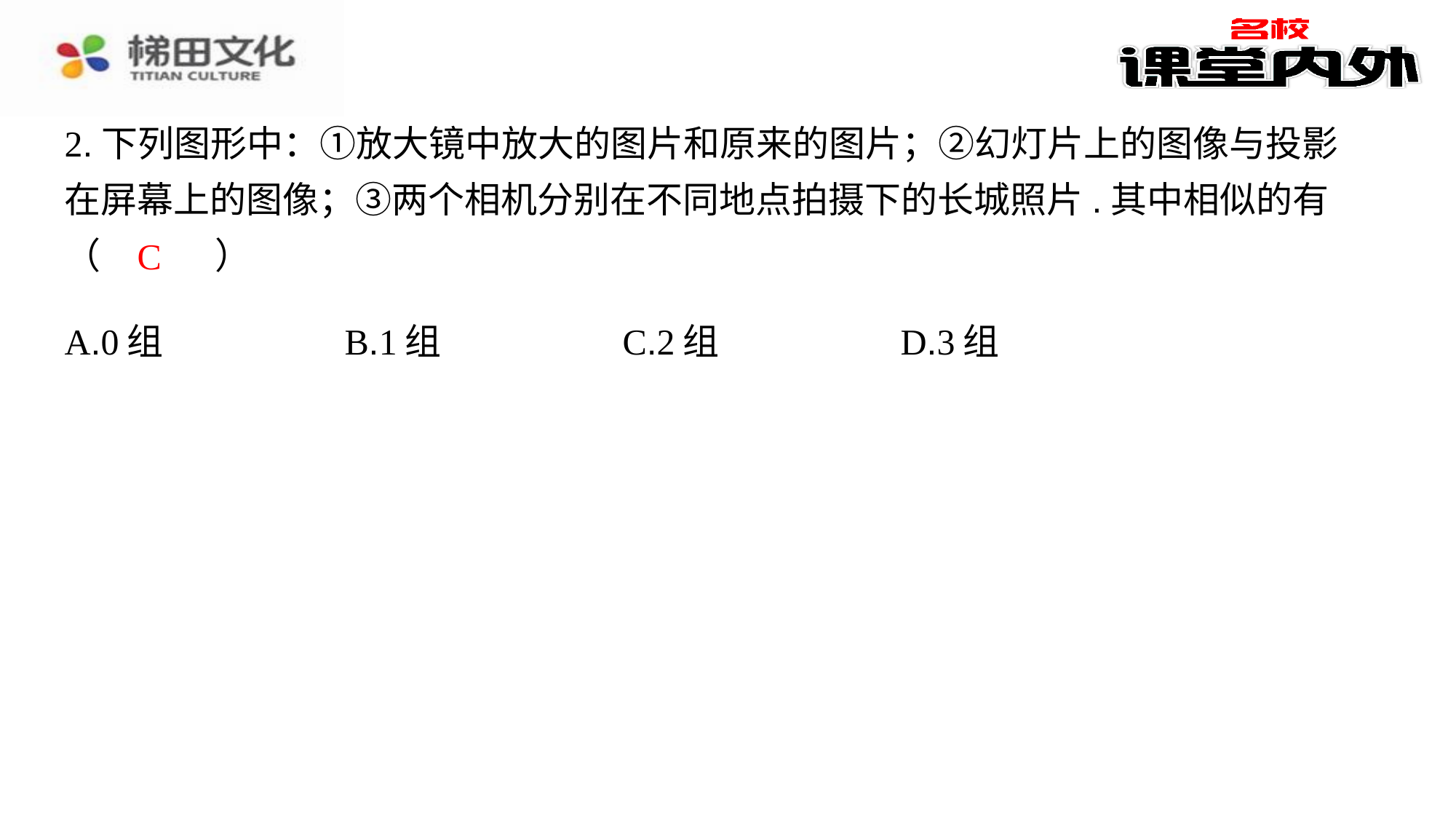

2.下列图形中：①放大镜中放大的图片和原来的图片；②幻灯片上的图像与投影在屏幕上的图像；③两个相机分别在不同地点拍摄下的长城照片.其中相似的有（　C　）
C
| A.0组 | B.1组 | C.2组 | D.3组 |
| --- | --- | --- | --- |